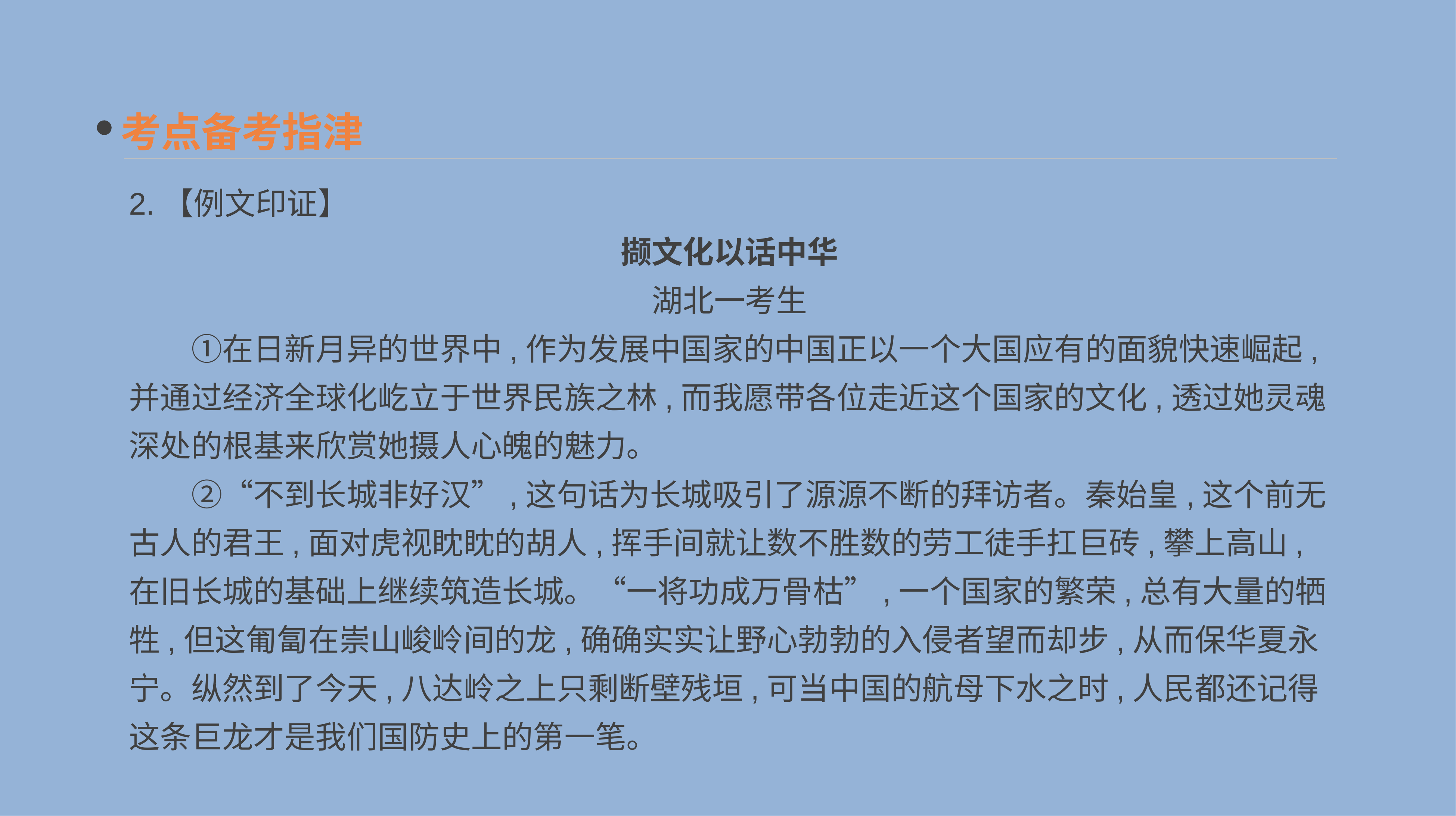

考点备考指津

2.【例文印证】
撷文化以话中华
湖北一考生
　　①在日新月异的世界中,作为发展中国家的中国正以一个大国应有的面貌快速崛起,并通过经济全球化屹立于世界民族之林,而我愿带各位走近这个国家的文化,透过她灵魂深处的根基来欣赏她摄人心魄的魅力。
　　②“不到长城非好汉”,这句话为长城吸引了源源不断的拜访者。秦始皇,这个前无古人的君王,面对虎视眈眈的胡人,挥手间就让数不胜数的劳工徒手扛巨砖,攀上高山,在旧长城的基础上继续筑造长城。“一将功成万骨枯”,一个国家的繁荣,总有大量的牺牲,但这匍匐在崇山峻岭间的龙,确确实实让野心勃勃的入侵者望而却步,从而保华夏永宁。纵然到了今天,八达岭之上只剩断壁残垣,可当中国的航母下水之时,人民都还记得这条巨龙才是我们国防史上的第一笔。